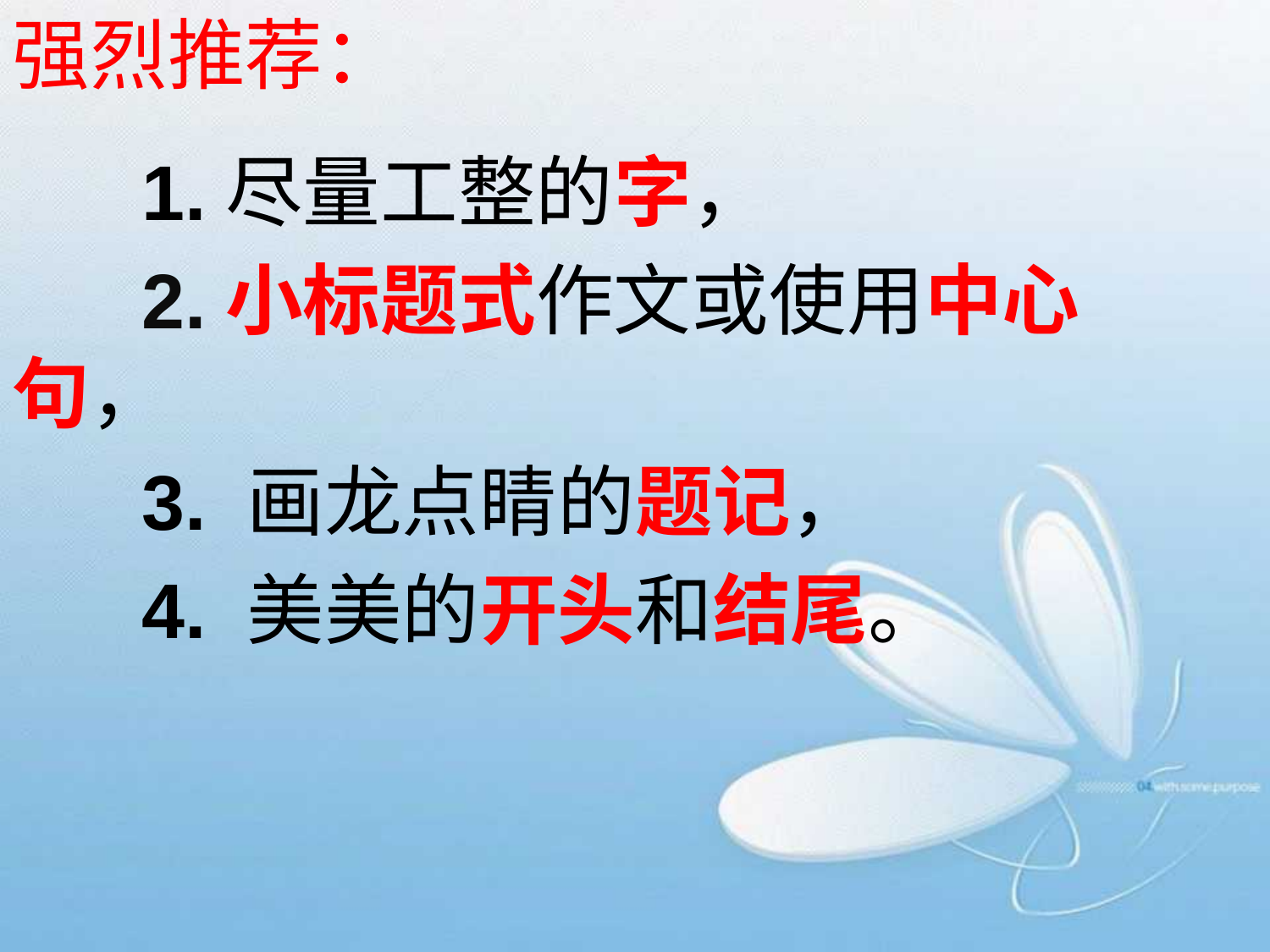

# 强烈推荐：
      1.尽量工整的字，
      2.小标题式作文或使用中心句，
      3. 画龙点睛的题记，
      4. 美美的开头和结尾。